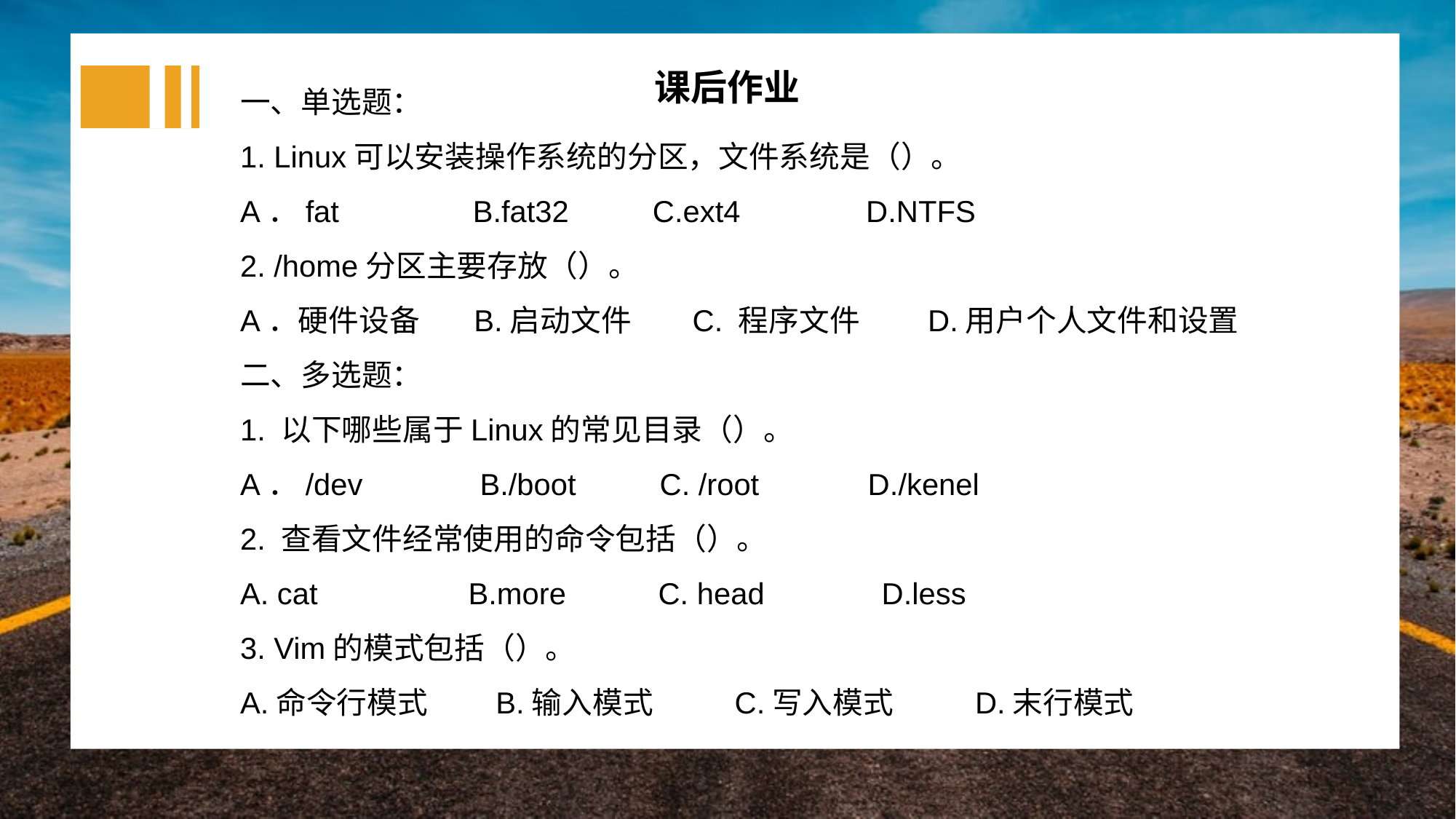

一、单选题：
1. Linux可以安装操作系统的分区，文件系统是（）。
A．fat                B.fat32          C.ext4               D.NTFS
2. /home分区主要存放（）。
A．硬件设备       B.启动文件        C. 程序文件         D.用户个人文件和设置
二、多选题：
1. 以下哪些属于Linux的常见目录（）。
A．/dev              B./boot          C. /root             D./kenel
2. 查看文件经常使用的命令包括（）。
A. cat                  B.more           C. head              D.less
3. Vim的模式包括（）。
A.命令行模式         B.输入模式           C.写入模式           D.末行模式
课后作业